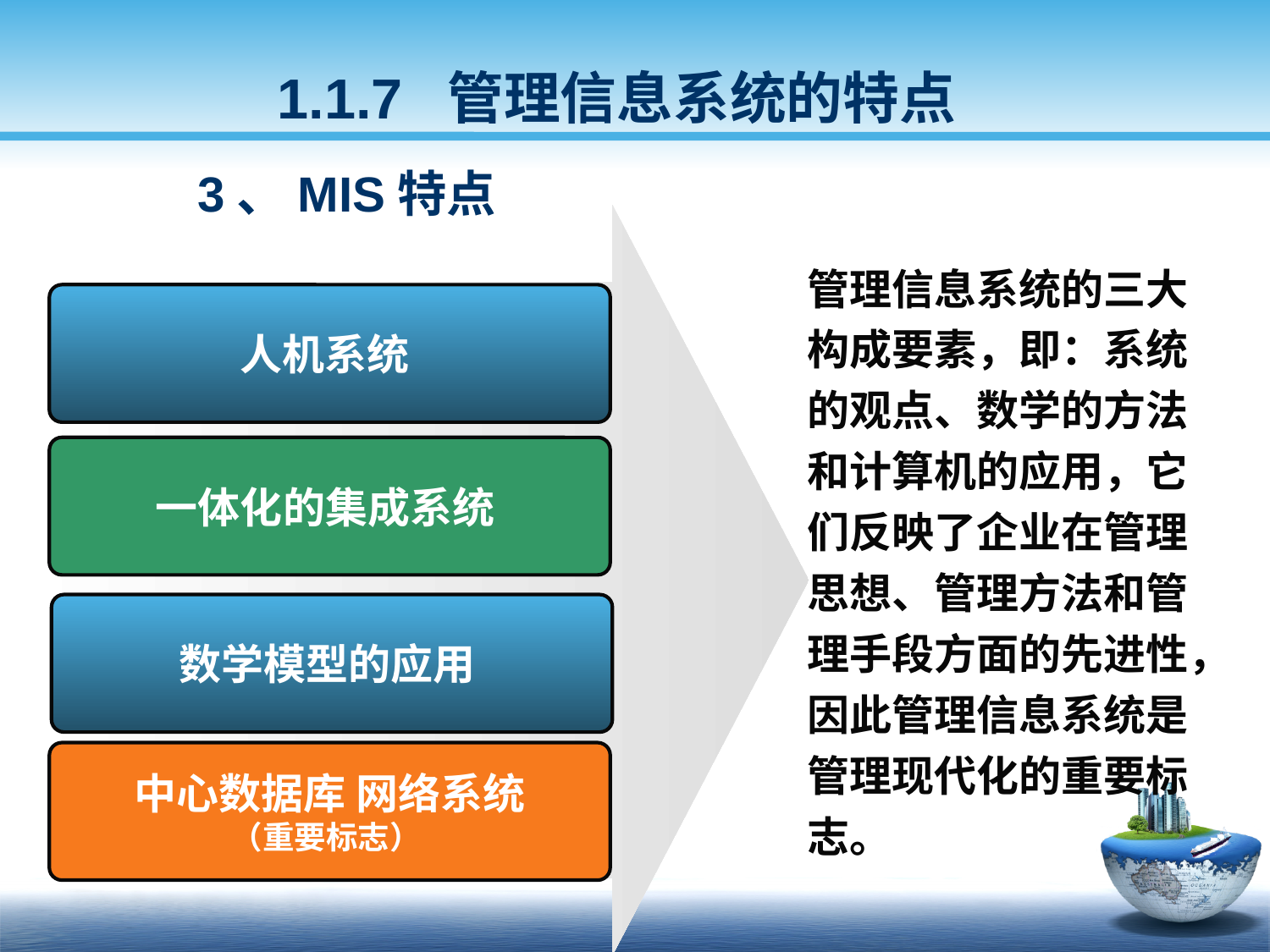

1.1.7  管理信息系统的特点
3、MIS特点

管理信息系统的三大构成要素，即：系统的观点、数学的方法和计算机的应用，它们反映了企业在管理思想、管理方法和管理手段方面的先进性，因此管理信息系统是管理现代化的重要标志。
人机系统
一体化的集成系统
数学模型的应用
中心数据库 网络系统
（重要标志）